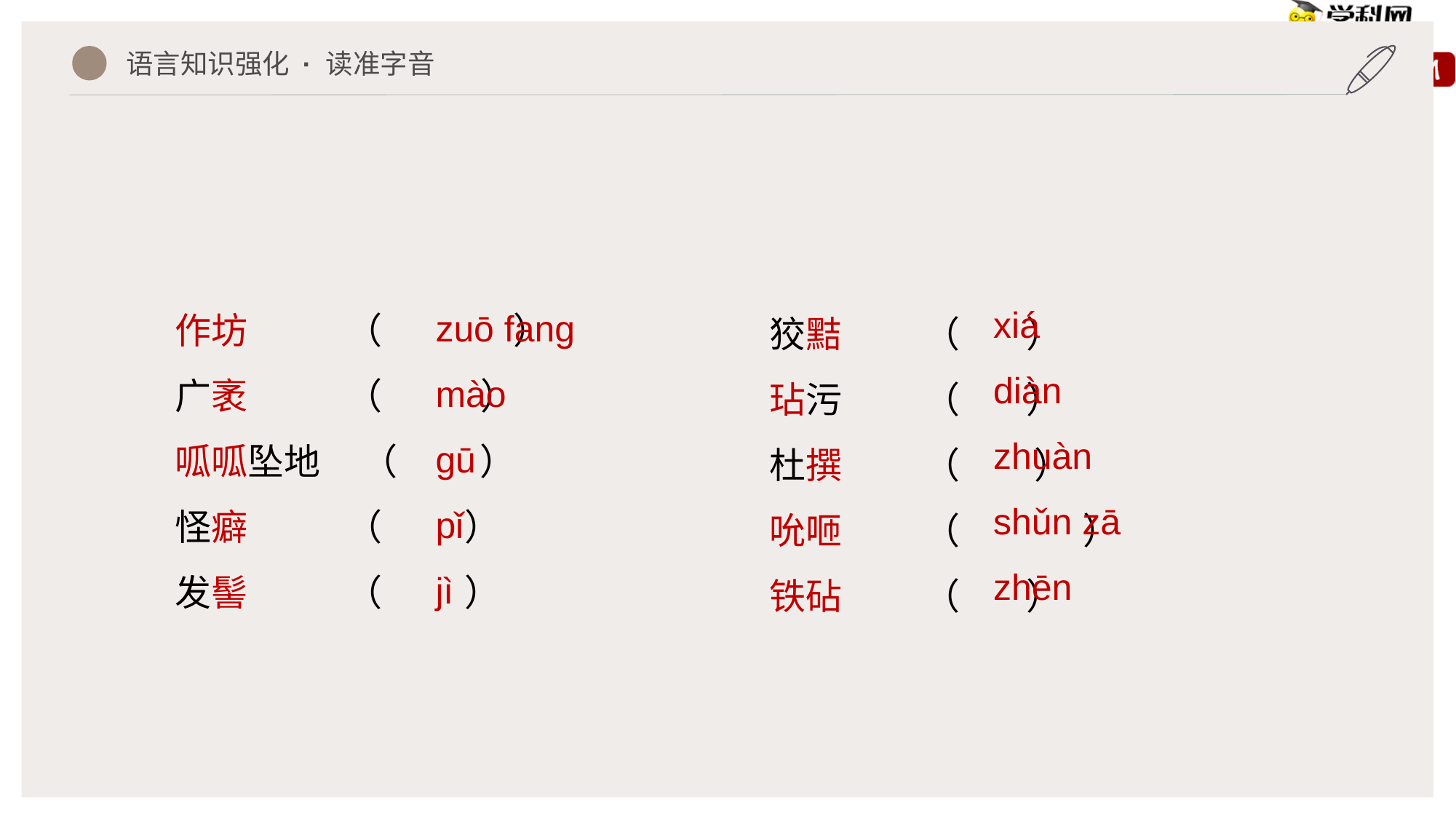

语言知识强化 · 读准字音

zuō fang
mào
gū
pǐ
jì

作坊            （                ）
广袤            （            ）
呱呱坠地     （          ）
怪癖            （          ）
发髻            （          ）

狡黠          （        ）
玷污          （        ）
杜撰          （         ）
吮咂          （               ）
铁砧          （        ）
xiá
diàn
zhuàn
shǔn zā
zhēn